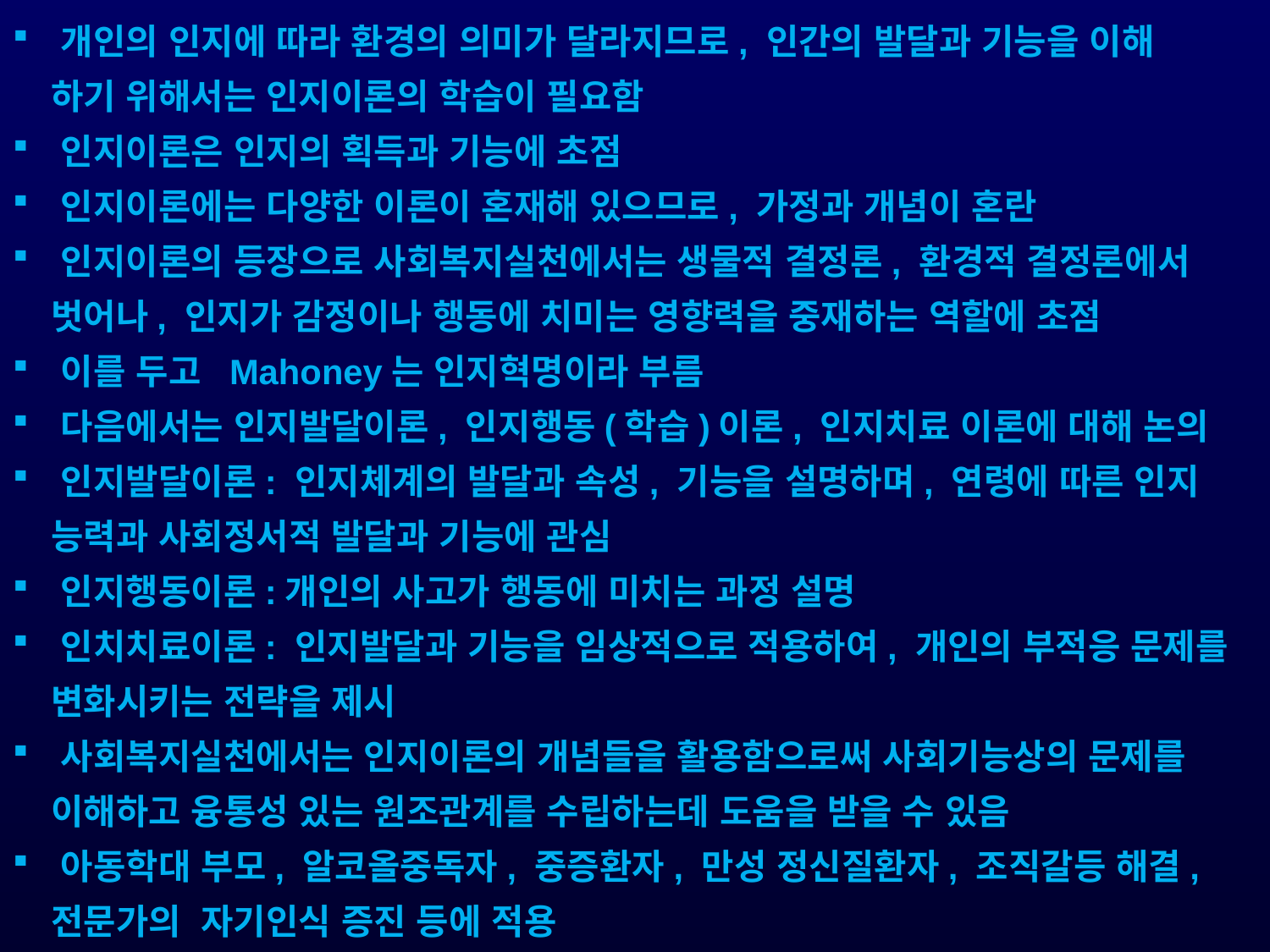

개인의 인지에 따라 환경의 의미가 달라지므로, 인간의 발달과 기능을 이해
   하기 위해서는 인지이론의 학습이 필요함
 인지이론은 인지의 획득과 기능에 초점
 인지이론에는 다양한 이론이 혼재해 있으므로, 가정과 개념이 혼란
 인지이론의 등장으로 사회복지실천에서는 생물적 결정론, 환경적 결정론에서
   벗어나, 인지가 감정이나 행동에 치미는 영향력을 중재하는 역할에 초점
 이를 두고  Mahoney는 인지혁명이라 부름
 다음에서는 인지발달이론, 인지행동(학습)이론, 인지치료 이론에 대해 논의
 인지발달이론: 인지체계의 발달과 속성, 기능을 설명하며, 연령에 따른 인지
   능력과 사회정서적 발달과 기능에 관심
 인지행동이론:개인의 사고가 행동에 미치는 과정 설명
 인치치료이론: 인지발달과 기능을 임상적으로 적용하여, 개인의 부적응 문제를
   변화시키는 전략을 제시
 사회복지실천에서는 인지이론의 개념들을 활용함으로써 사회기능상의 문제를
   이해하고 융통성 있는 원조관계를 수립하는데 도움을 받을 수 있음
 아동학대 부모, 알코올중독자, 중증환자, 만성 정신질환자, 조직갈등 해결,
   전문가의  자기인식 증진 등에 적용